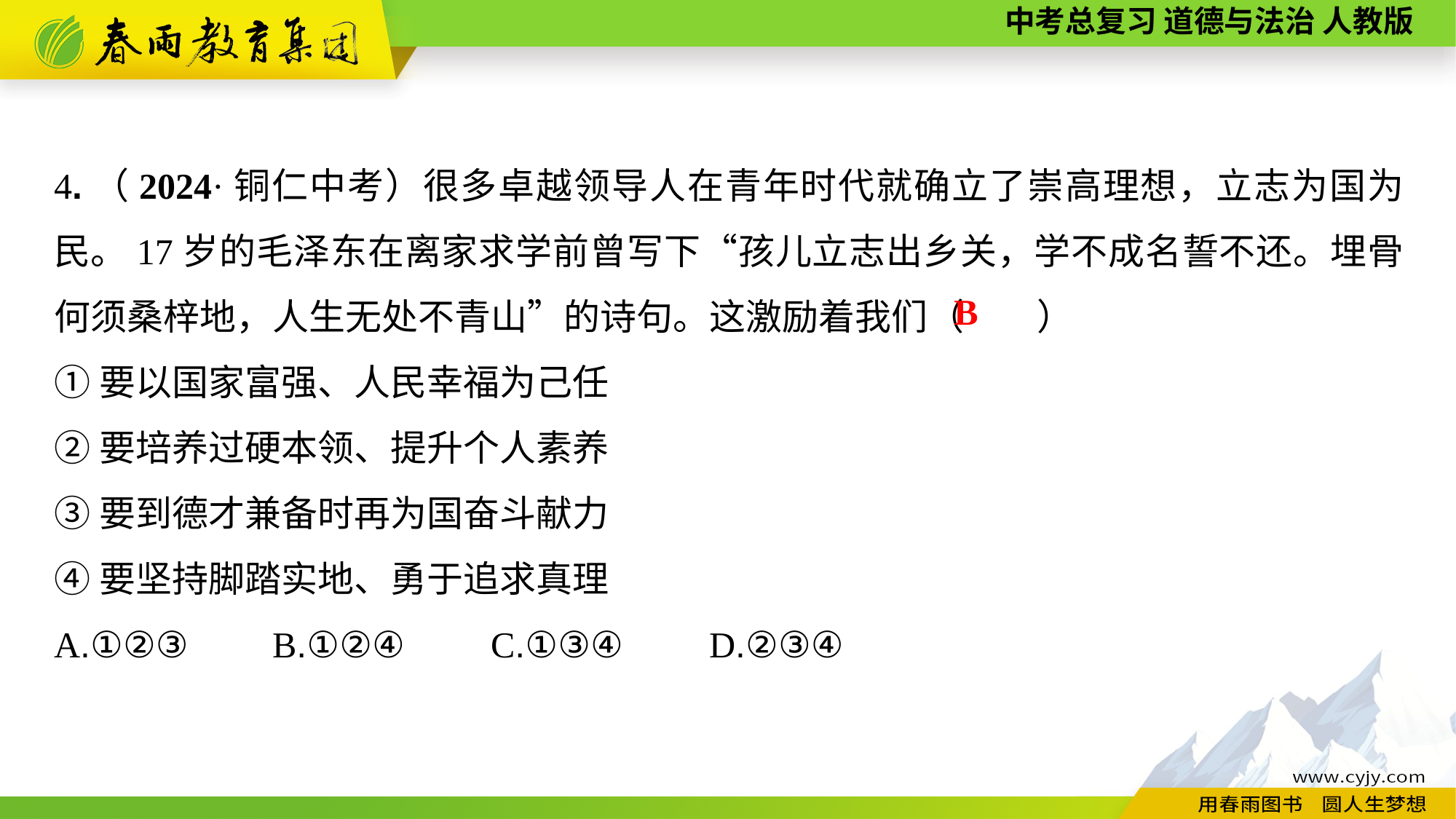

4.（2024·铜仁中考）很多卓越领导人在青年时代就确立了崇高理想，立志为国为民。17岁的毛泽东在离家求学前曾写下“孩儿立志出乡关，学不成名誓不还。埋骨何须桑梓地，人生无处不青山”的诗句。这激励着我们（　　）
①要以国家富强、人民幸福为己任
②要培养过硬本领、提升个人素养
③要到德才兼备时再为国奋斗献力
④要坚持脚踏实地、勇于追求真理
A.①②③	B.①②④	C.①③④	D.②③④
B